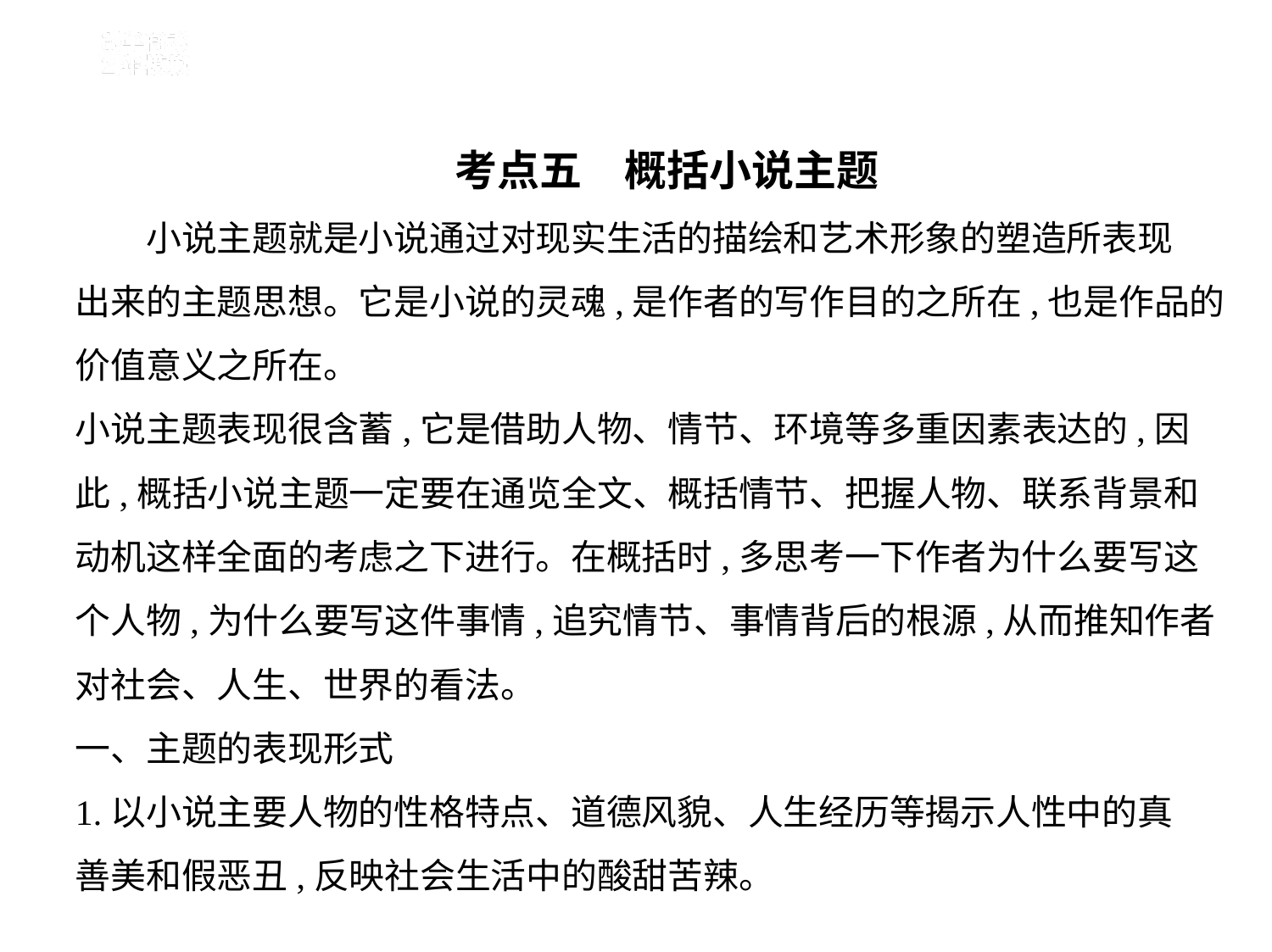

考点五　概括小说主题
　　小说主题就是小说通过对现实生活的描绘和艺术形象的塑造所表现
出来的主题思想。它是小说的灵魂,是作者的写作目的之所在,也是作品的
价值意义之所在。
小说主题表现很含蓄,它是借助人物、情节、环境等多重因素表达的,因
此,概括小说主题一定要在通览全文、概括情节、把握人物、联系背景和
动机这样全面的考虑之下进行。在概括时,多思考一下作者为什么要写这
个人物,为什么要写这件事情,追究情节、事情背后的根源,从而推知作者
对社会、人生、世界的看法。
一、主题的表现形式
1.以小说主要人物的性格特点、道德风貌、人生经历等揭示人性中的真
善美和假恶丑,反映社会生活中的酸甜苦辣。